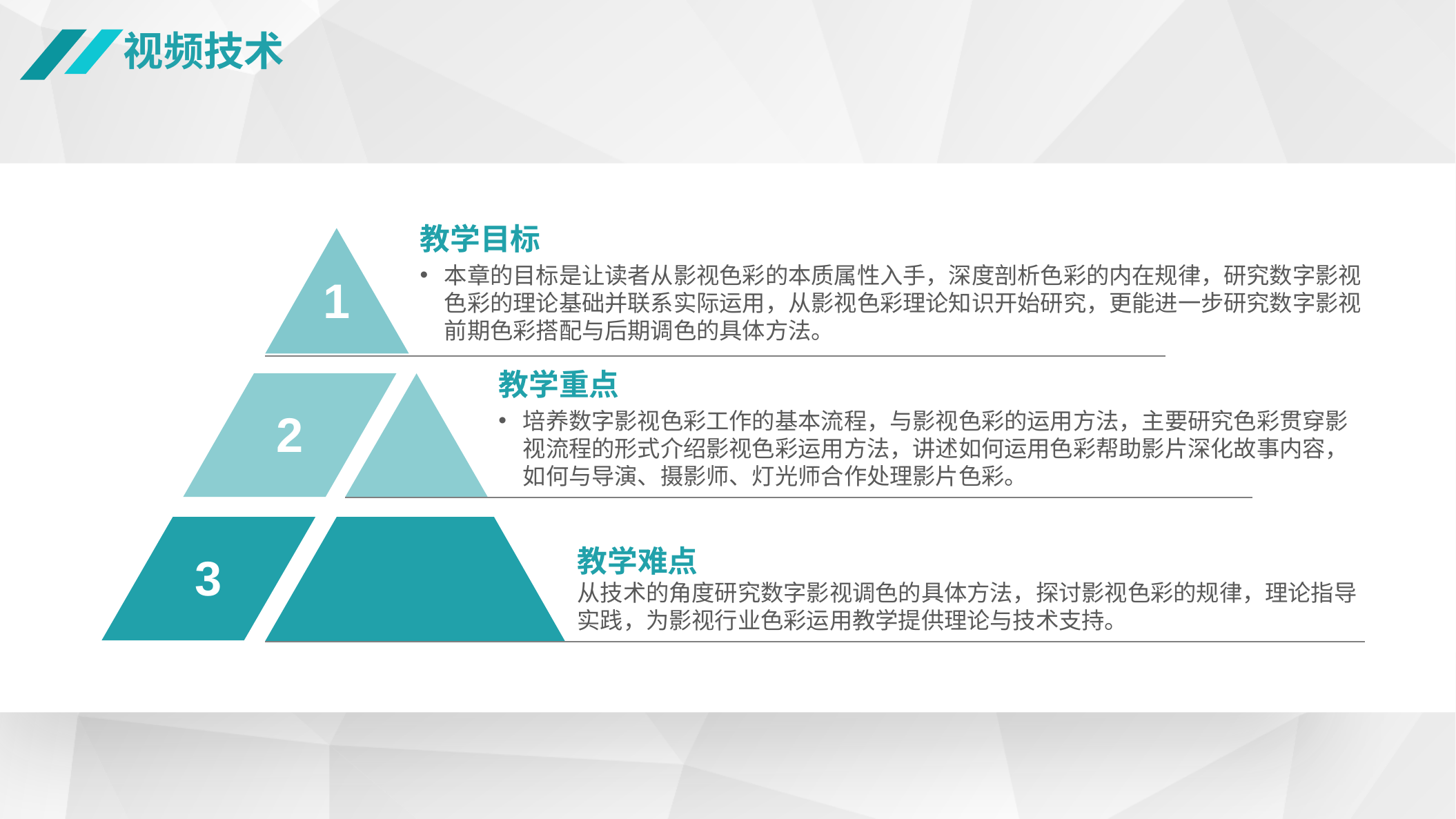

视频技术

教学目标
本章的目标是让读者从影视色彩的本质属性入手，深度剖析色彩的内在规律，研究数字影视色彩的理论基础并联系实际运用，从影视色彩理论知识开始研究，更能进一步研究数字影视前期色彩搭配与后期调色的具体方法。
1
2

3

教学重点
培养数字影视色彩工作的基本流程，与影视色彩的运用方法，主要研究色彩贯穿影视流程的形式介绍影视色彩运用方法，讲述如何运用色彩帮助影片深化故事内容，如何与导演、摄影师、灯光师合作处理影片色彩。
教学难点
从技术的角度研究数字影视调色的具体方法，探讨影视色彩的规律，理论指导实践，为影视行业色彩运用教学提供理论与技术支持。